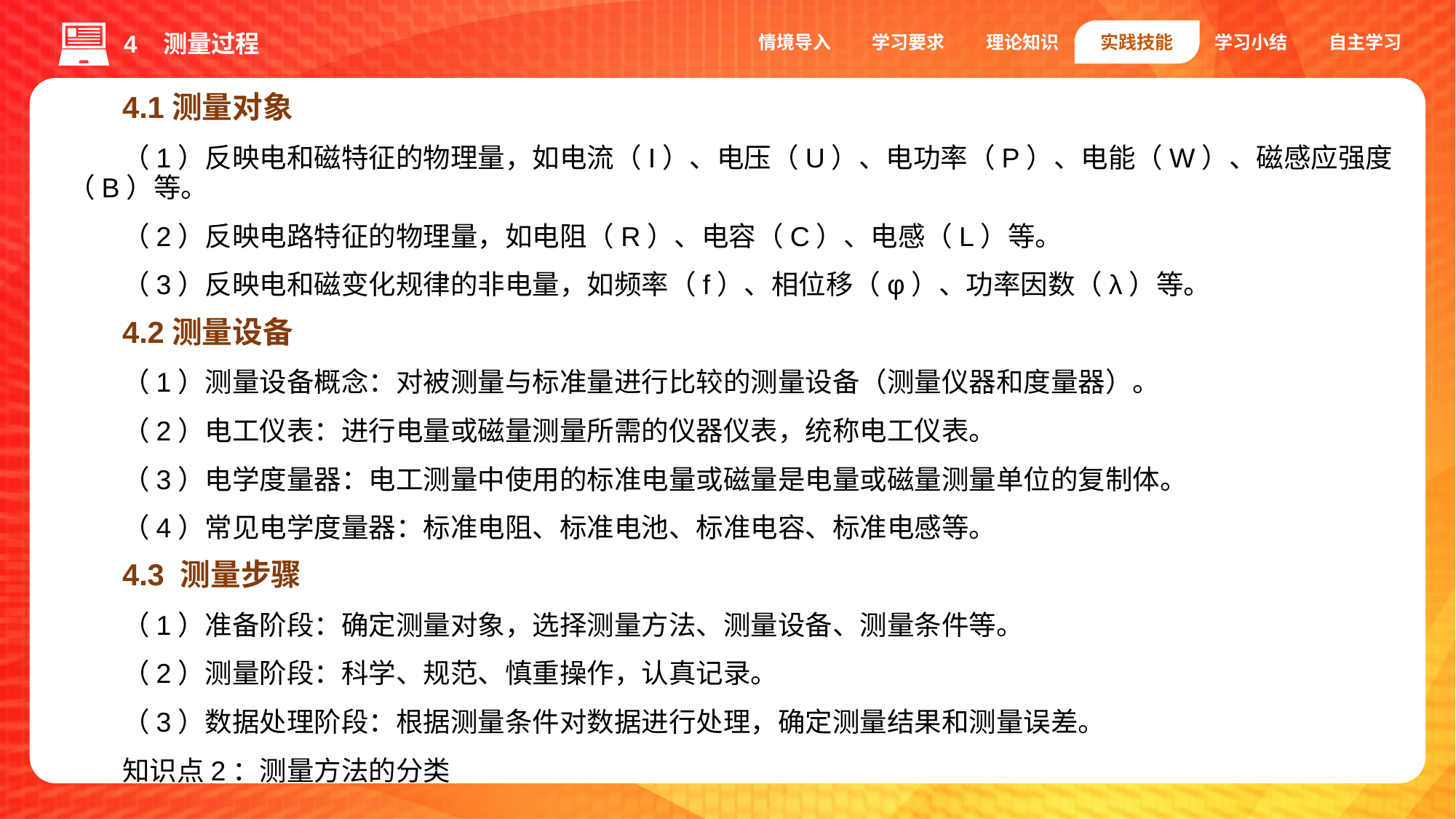

情境导入
学习要求
理论知识
实践技能
学习小结
自主学习

4   测量过程
4.1测量对象
（1）反映电和磁特征的物理量，如电流（I）、电压（U）、电功率（P）、电能（W）、磁感应强度（B）等。
（2）反映电路特征的物理量，如电阻（R）、电容（C）、电感（L）等。
（3）反映电和磁变化规律的非电量，如频率（f）、相位移（φ）、功率因数（λ）等。
4.2测量设备
（1）测量设备概念：对被测量与标准量进行比较的测量设备（测量仪器和度量器）。
（2）电工仪表：进行电量或磁量测量所需的仪器仪表，统称电工仪表。
（3）电学度量器：电工测量中使用的标准电量或磁量是电量或磁量测量单位的复制体。
（4）常见电学度量器：标准电阻、标准电池、标准电容、标准电感等。
4.3 测量步骤
（1）准备阶段：确定测量对象，选择测量方法、测量设备、测量条件等。
（2）测量阶段：科学、规范、慎重操作，认真记录。
（3）数据处理阶段：根据测量条件对数据进行处理，确定测量结果和测量误差。
知识点2：测量方法的分类